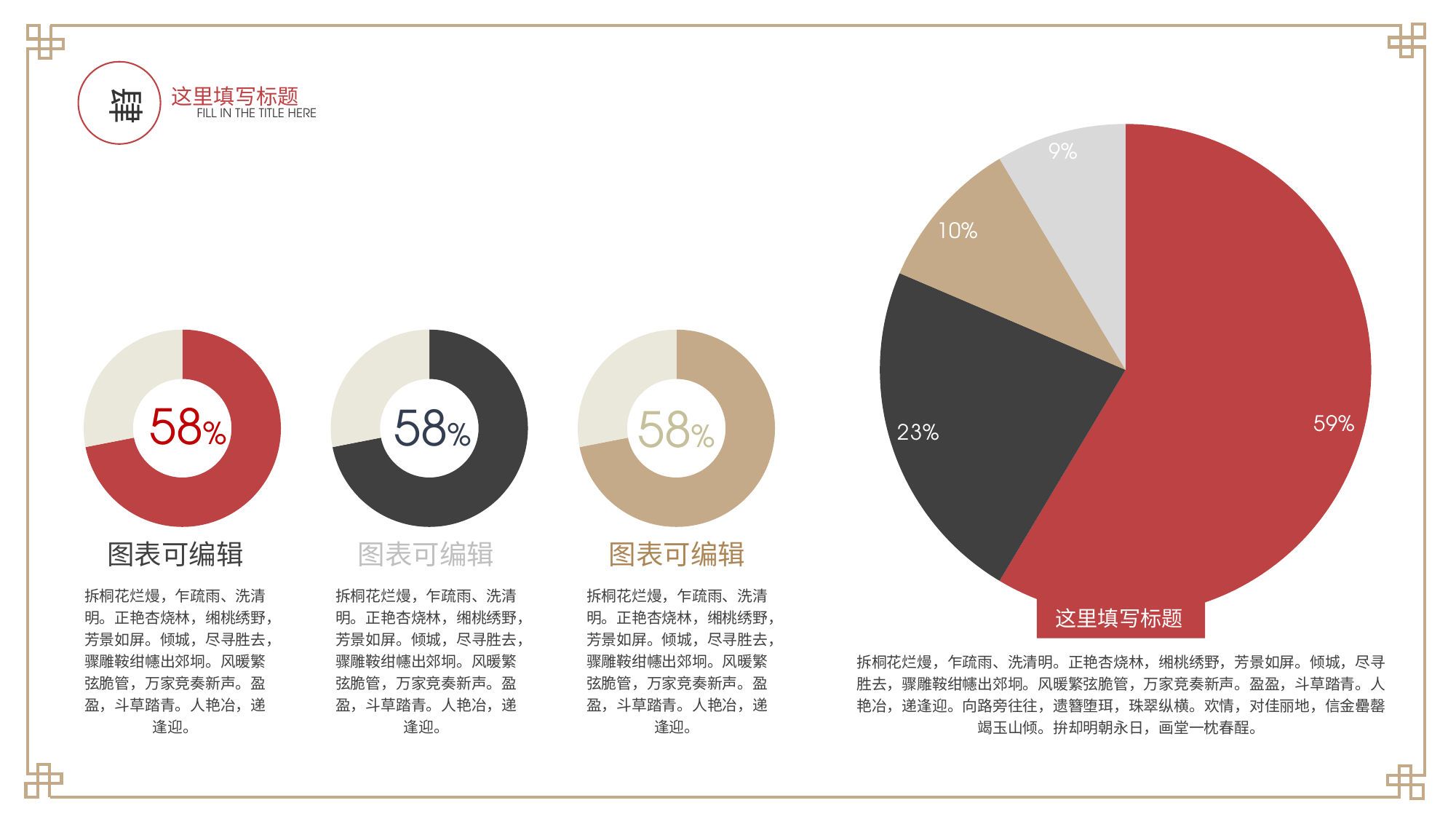

肆
这里填写标题
FILL IN THE TITLE HERE

### Chart

| Category | 销售额 |
|---|---|
| 第一季度 | 8.2 |
| 第二季度 | 3.2 |
| 第三季度 | 1.4 |
| 第四季度 | 1.2 |

### Chart

| Category | 销售额 |
|---|---|
| 第一季度 | 8.2 |
| 第二季度 | 3.2 |

### Chart

| Category | 销售额 |
|---|---|
| 第一季度 | 8.2 |
| 第二季度 | 3.2 |

### Chart

| Category | 销售额 |
|---|---|
| 第一季度 | 8.2 |
| 第二季度 | 3.2 |
58%
58%
58%
图表可编辑
图表可编辑
图表可编辑
拆桐花烂熳，乍疏雨、洗清明。正艳杏烧林，缃桃绣野，芳景如屏。倾城，尽寻胜去，骤雕鞍绀幰出郊坰。风暖繁弦脆管，万家竞奏新声。盈盈，斗草踏青。人艳冶，递逢迎。
拆桐花烂熳，乍疏雨、洗清明。正艳杏烧林，缃桃绣野，芳景如屏。倾城，尽寻胜去，骤雕鞍绀幰出郊坰。风暖繁弦脆管，万家竞奏新声。盈盈，斗草踏青。人艳冶，递逢迎。
拆桐花烂熳，乍疏雨、洗清明。正艳杏烧林，缃桃绣野，芳景如屏。倾城，尽寻胜去，骤雕鞍绀幰出郊坰。风暖繁弦脆管，万家竞奏新声。盈盈，斗草踏青。人艳冶，递逢迎。
这里填写标题

拆桐花烂熳，乍疏雨、洗清明。正艳杏烧林，缃桃绣野，芳景如屏。倾城，尽寻胜去，骤雕鞍绀幰出郊坰。风暖繁弦脆管，万家竞奏新声。盈盈，斗草踏青。人艳冶，递逢迎。向路旁往往，遗簪堕珥，珠翠纵横。欢情，对佳丽地，信金罍罄竭玉山倾。拚却明朝永日，画堂一枕春酲。